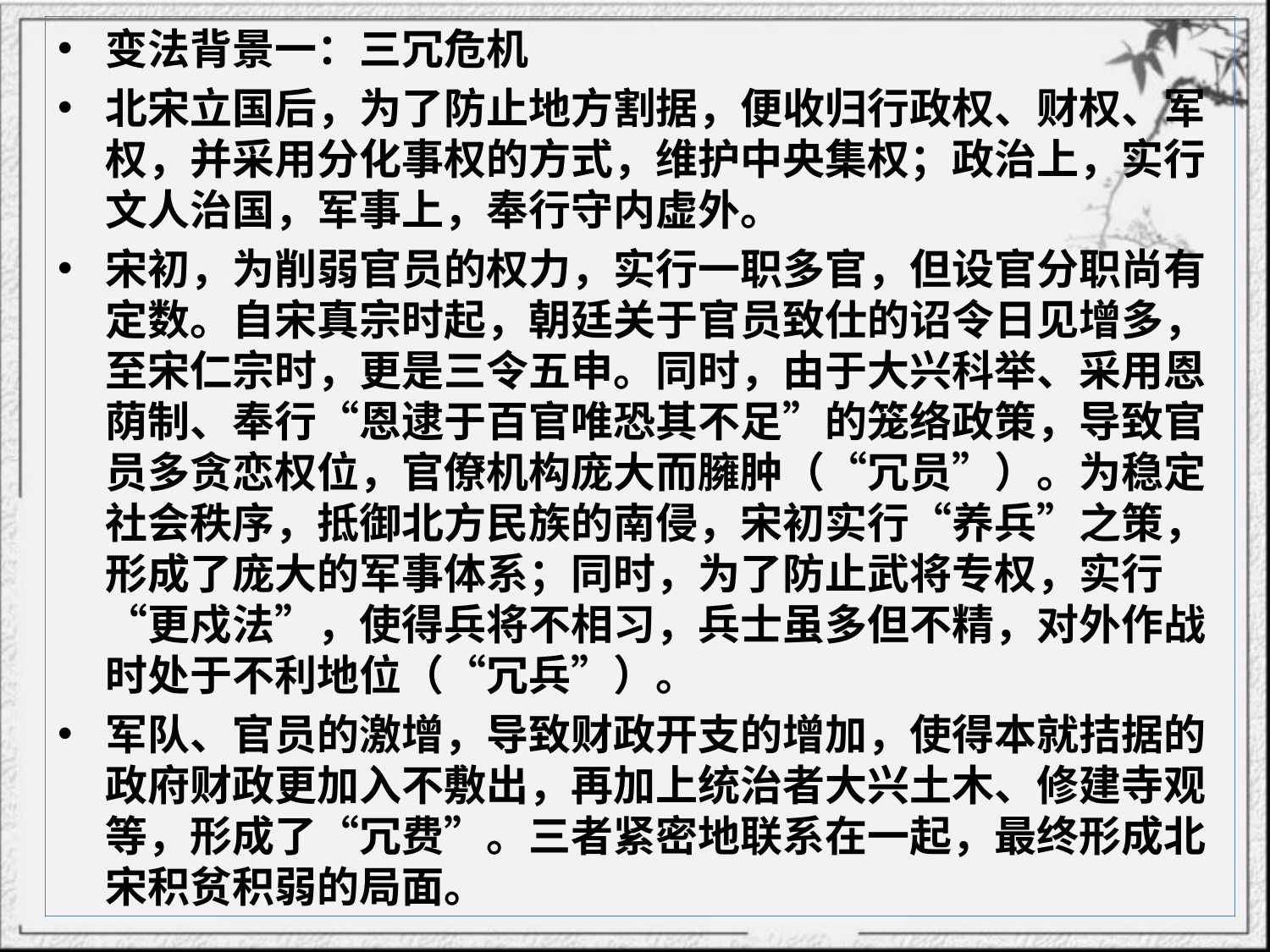

变法背景一：三冗危机
北宋立国后，为了防止地方割据，便收归行政权、财权、军权，并采用分化事权的方式，维护中央集权；政治上，实行文人治国，军事上，奉行守内虚外。
宋初，为削弱官员的权力，实行一职多官，但设官分职尚有定数。自宋真宗时起，朝廷关于官员致仕的诏令日见增多，至宋仁宗时，更是三令五申。同时，由于大兴科举、采用恩荫制、奉行“恩逮于百官唯恐其不足”的笼络政策，导致官员多贪恋权位，官僚机构庞大而臃肿（“冗员”）。为稳定社会秩序，抵御北方民族的南侵，宋初实行“养兵”之策，形成了庞大的军事体系；同时，为了防止武将专权，实行“更戍法”，使得兵将不相习，兵士虽多但不精，对外作战时处于不利地位（“冗兵”）。
军队、官员的激增，导致财政开支的增加，使得本就拮据的政府财政更加入不敷出，再加上统治者大兴土木、修建寺观等，形成了“冗费”。三者紧密地联系在一起，最终形成北宋积贫积弱的局面。